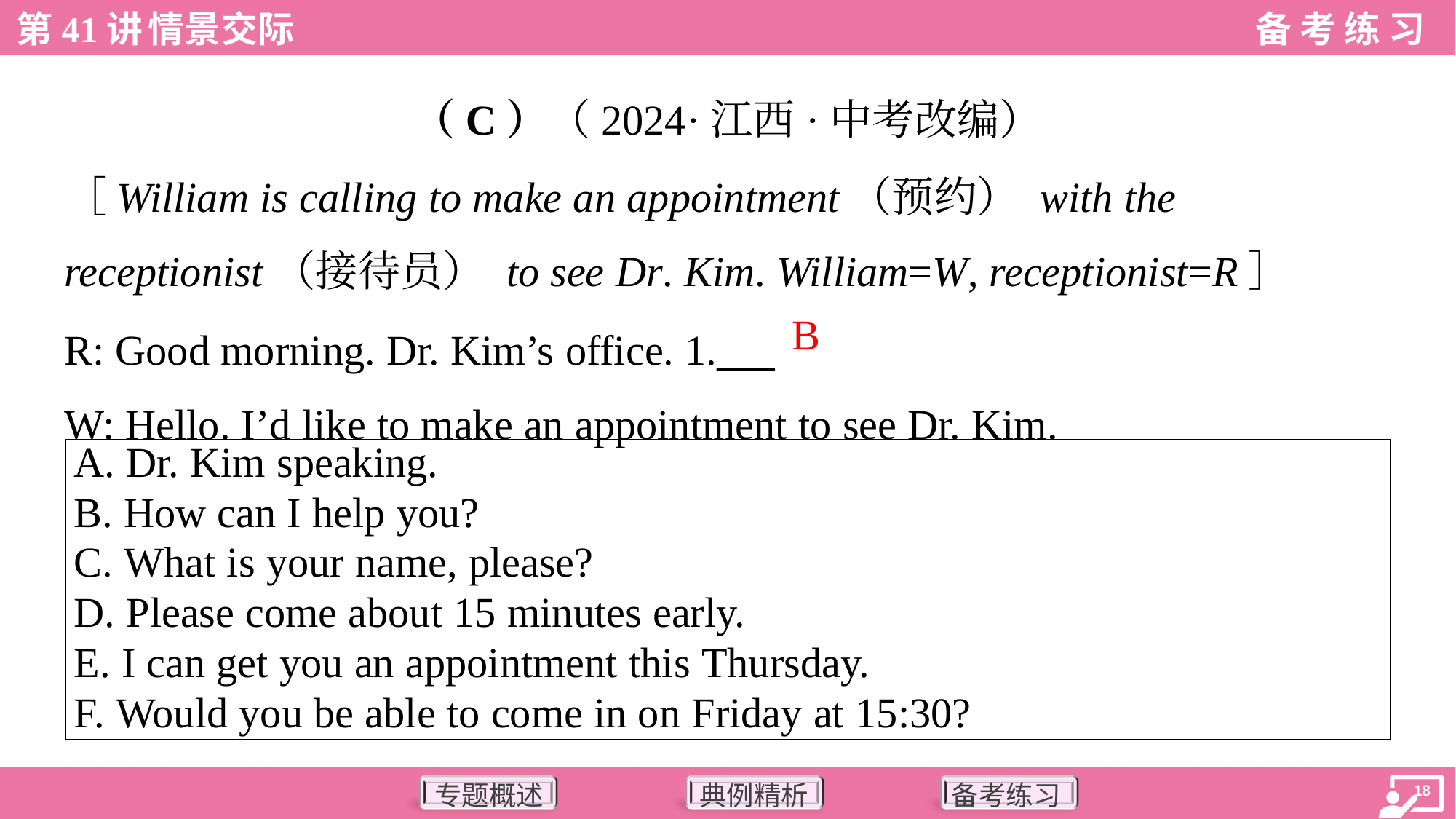

（C）（2024·江西·中考改编）
［William is calling to make an appointment（预约） with the
receptionist（接待员） to see Dr. Kim. William=W, receptionist=R］
R: Good morning. Dr. Kim’s office. 1.___
W: Hello. I’d like to make an appointment to see Dr. Kim.
B
| A. Dr. Kim speaking. B. How can I help you? C. What is your name, please? D. Please come about 15 minutes early. E. I can get you an appointment this Thursday. F. Would you be able to come in on Friday at 15:30? |
| --- |